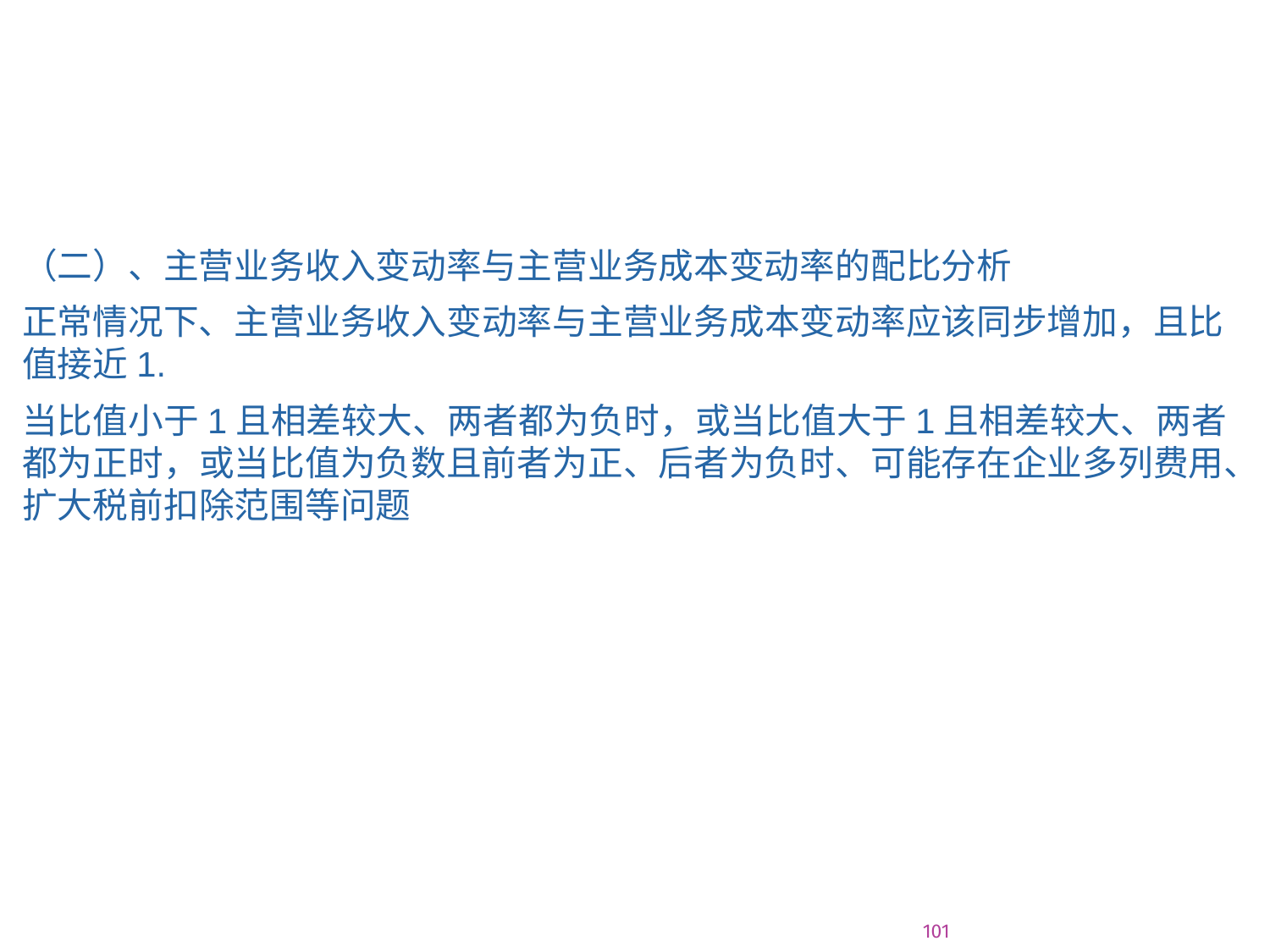

#
（二）、主营业务收入变动率与主营业务成本变动率的配比分析
正常情况下、主营业务收入变动率与主营业务成本变动率应该同步增加，且比值接近1.
当比值小于1且相差较大、两者都为负时，或当比值大于1且相差较大、两者都为正时，或当比值为负数且前者为正、后者为负时、可能存在企业多列费用、扩大税前扣除范围等问题
2015/7/20
101